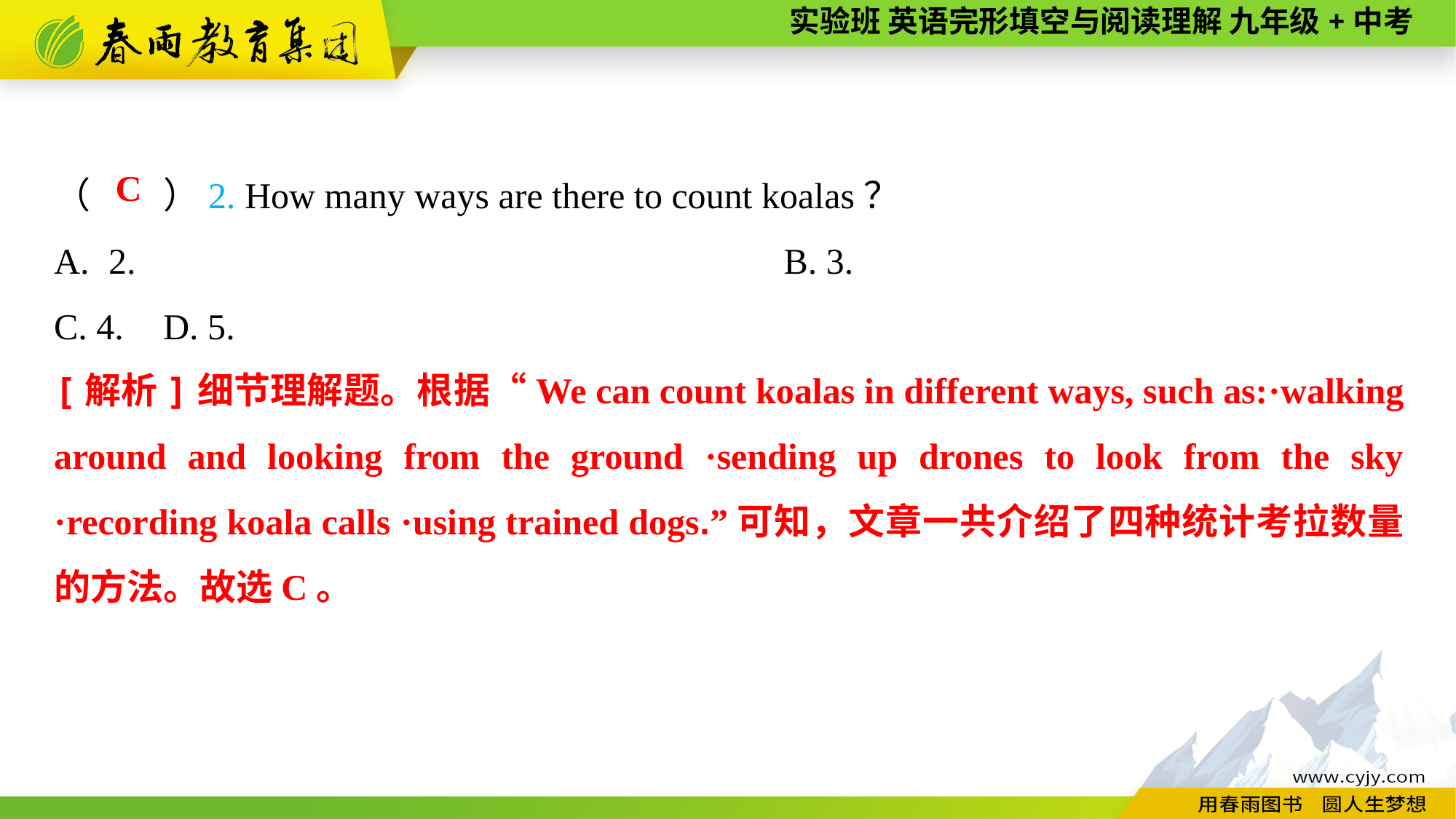

（　　）2. How many ways are there to count koalas？
2.	B. 3.
C. 4.	D. 5.
C
[解析]细节理解题。根据“We can count koalas in different ways, such as:·walking around and looking from the ground ·sending up drones to look from the sky ·recording koala calls ·using trained dogs.”可知，文章一共介绍了四种统计考拉数量的方法。故选C。